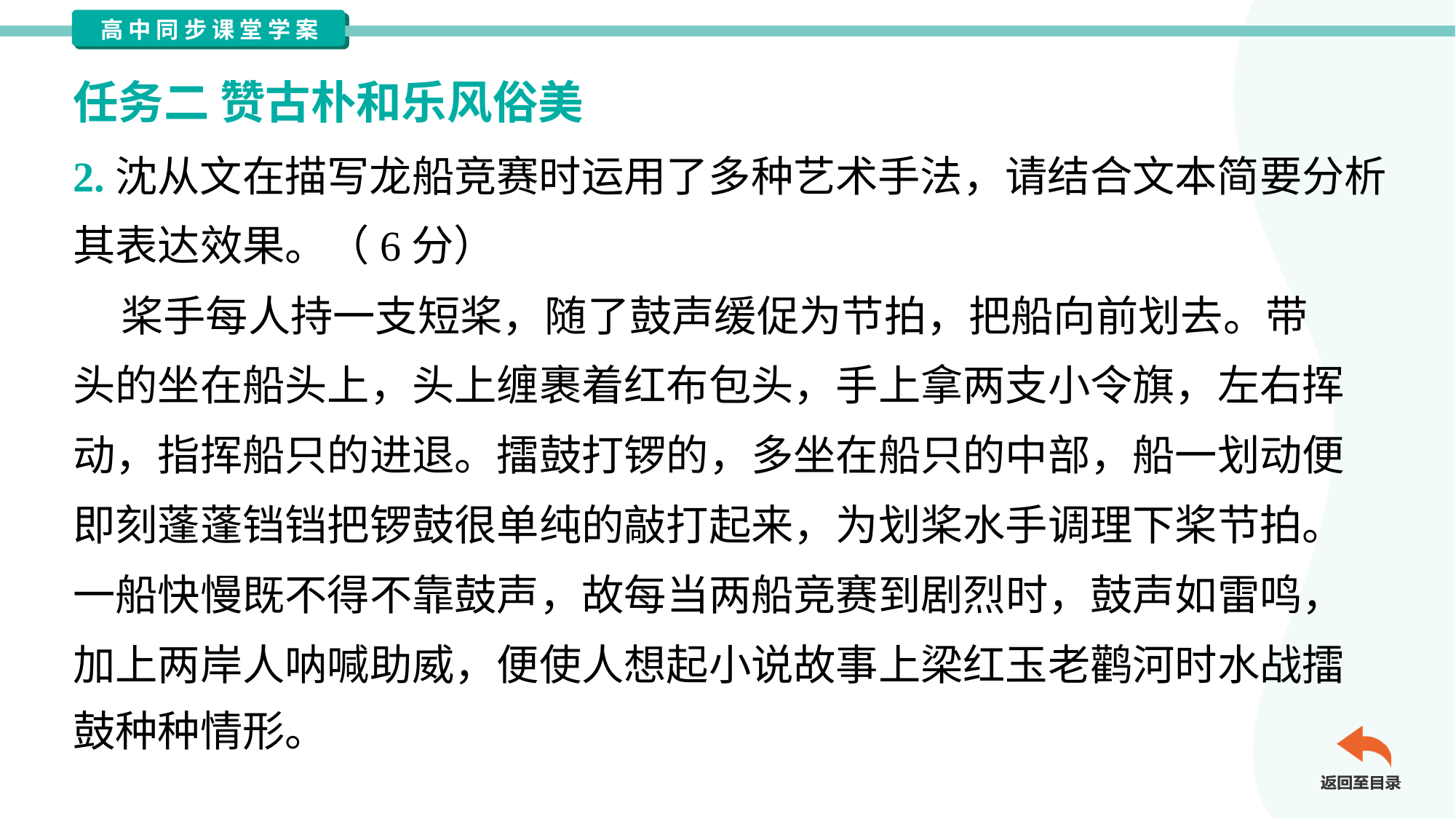

任务二 赞古朴和乐风俗美
2.沈从文在描写龙船竞赛时运用了多种艺术手法，请结合文本简要分析
其表达效果。（6分）
    桨手每人持一支短桨，随了鼓声缓促为节拍，把船向前划去。带
头的坐在船头上，头上缠裹着红布包头，手上拿两支小令旗，左右挥
动，指挥船只的进退。擂鼓打锣的，多坐在船只的中部，船一划动便
即刻蓬蓬铛铛把锣鼓很单纯的敲打起来，为划桨水手调理下桨节拍。
一船快慢既不得不靠鼓声，故每当两船竞赛到剧烈时，鼓声如雷鸣，
加上两岸人呐喊助威，便使人想起小说故事上梁红玉老鹳河时水战擂
鼓种种情形。